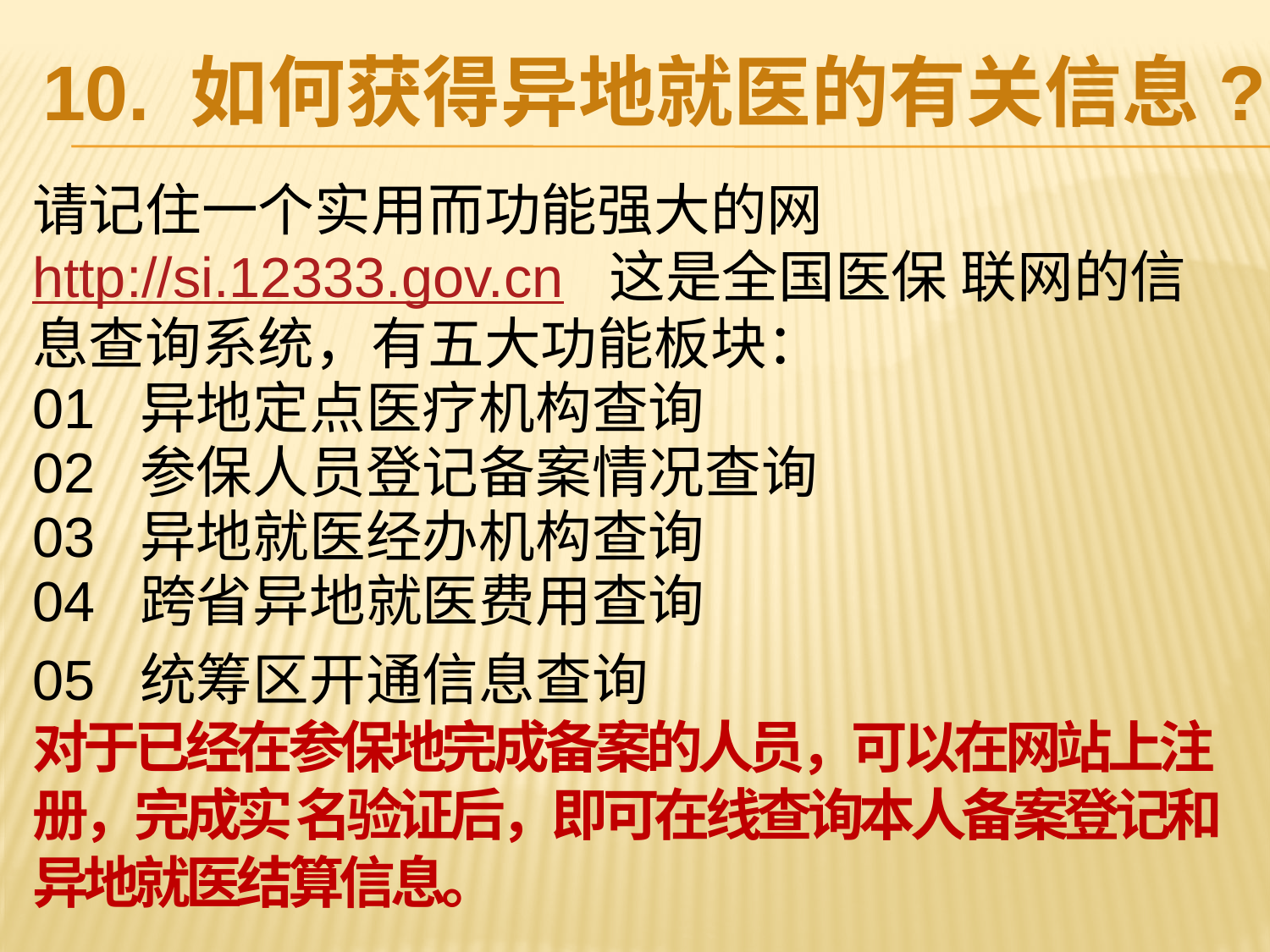

# 10. 如何获得异地就医的有关信息?
请记住一个实用而功能强大的网http://si.12333.gov.cn  这是全国医保 联网的信
息查询系统，有五大功能板块：
01  异地定点医疗机构查询
02  参保人员登记备案情况查询
03  异地就医经办机构查询
04  跨省异地就医费用查询
05  统筹区开通信息查询
对于已经在参保地完成备案的人员，可以在网站上注册，完成实 名验证后，即可在线查询本人备案登记和异地就医结算信息。